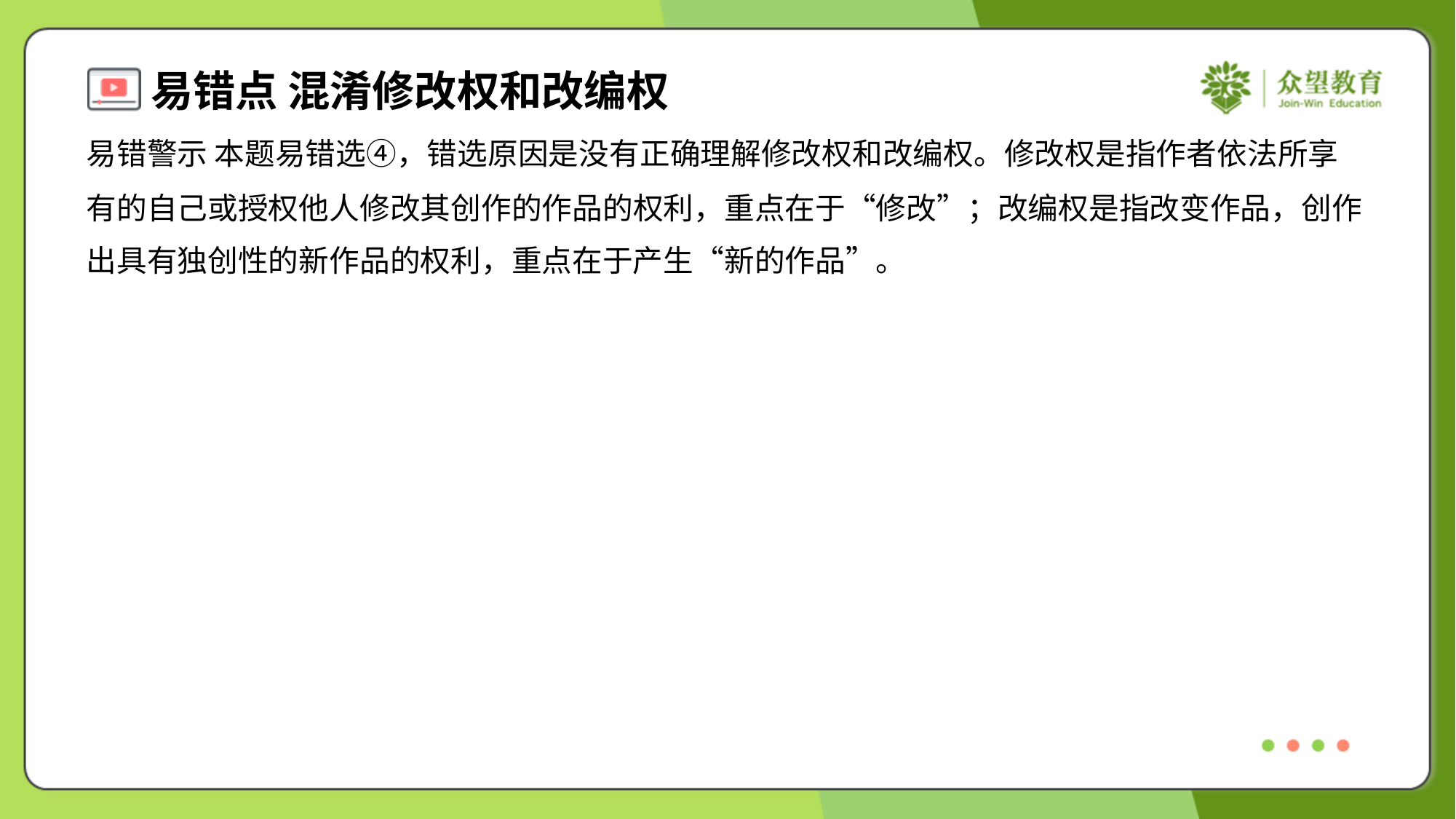

易错警示 本题易错选④，错选原因是没有正确理解修改权和改编权。修改权是指作者依法所享
有的自己或授权他人修改其创作的作品的权利，重点在于“修改”；改编权是指改变作品，创作
出具有独创性的新作品的权利，重点在于产生“新的作品”。